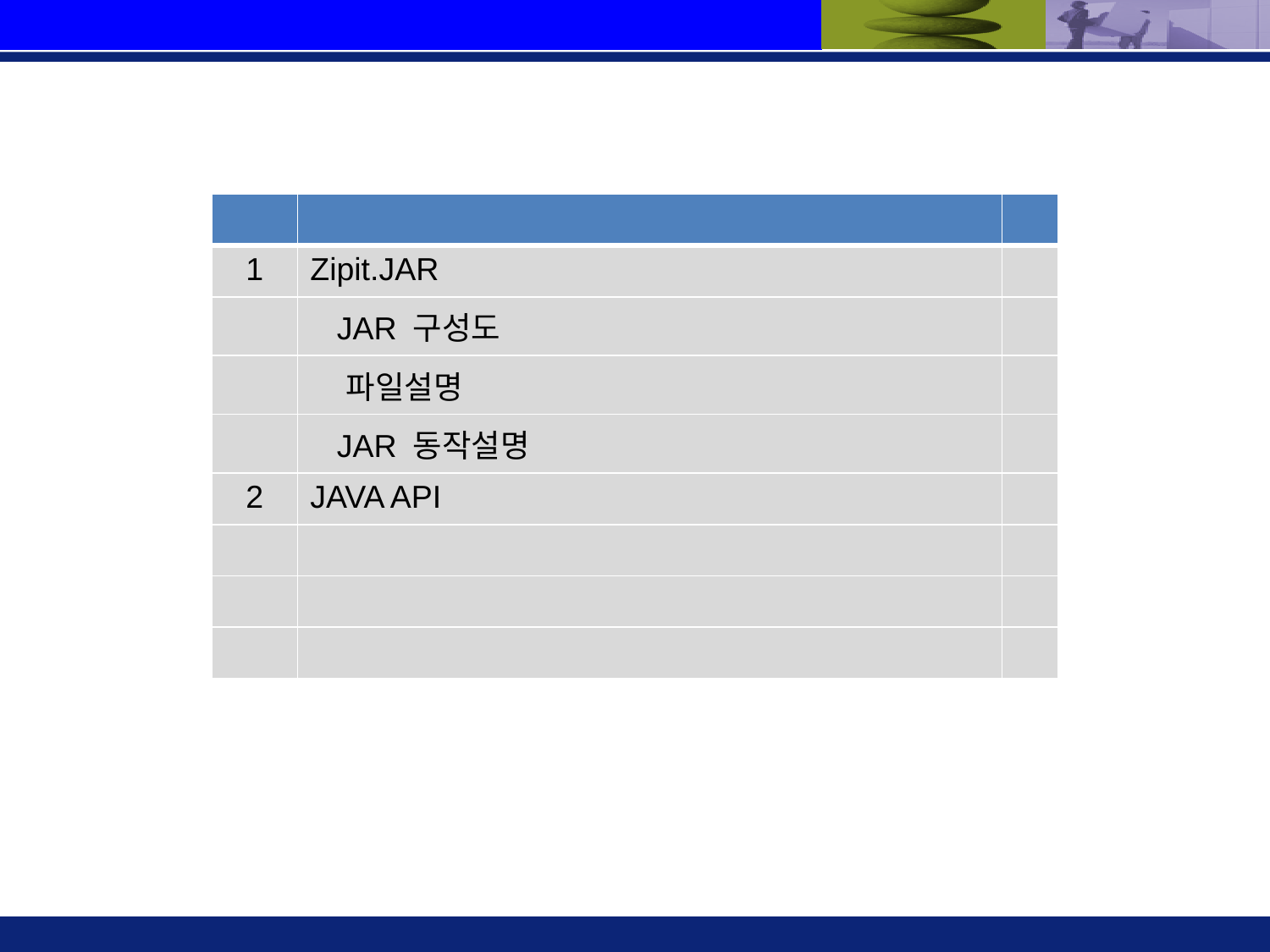

|  |  |  |
| --- | --- | --- |
| 1 | Zipit.JAR |  |
|  | JAR 구성도 |  |
|  | 파일설명 |  |
|  | JAR 동작설명 |  |
| 2 | JAVA API |  |
|  |  |  |
|  |  |  |
|  |  |  |